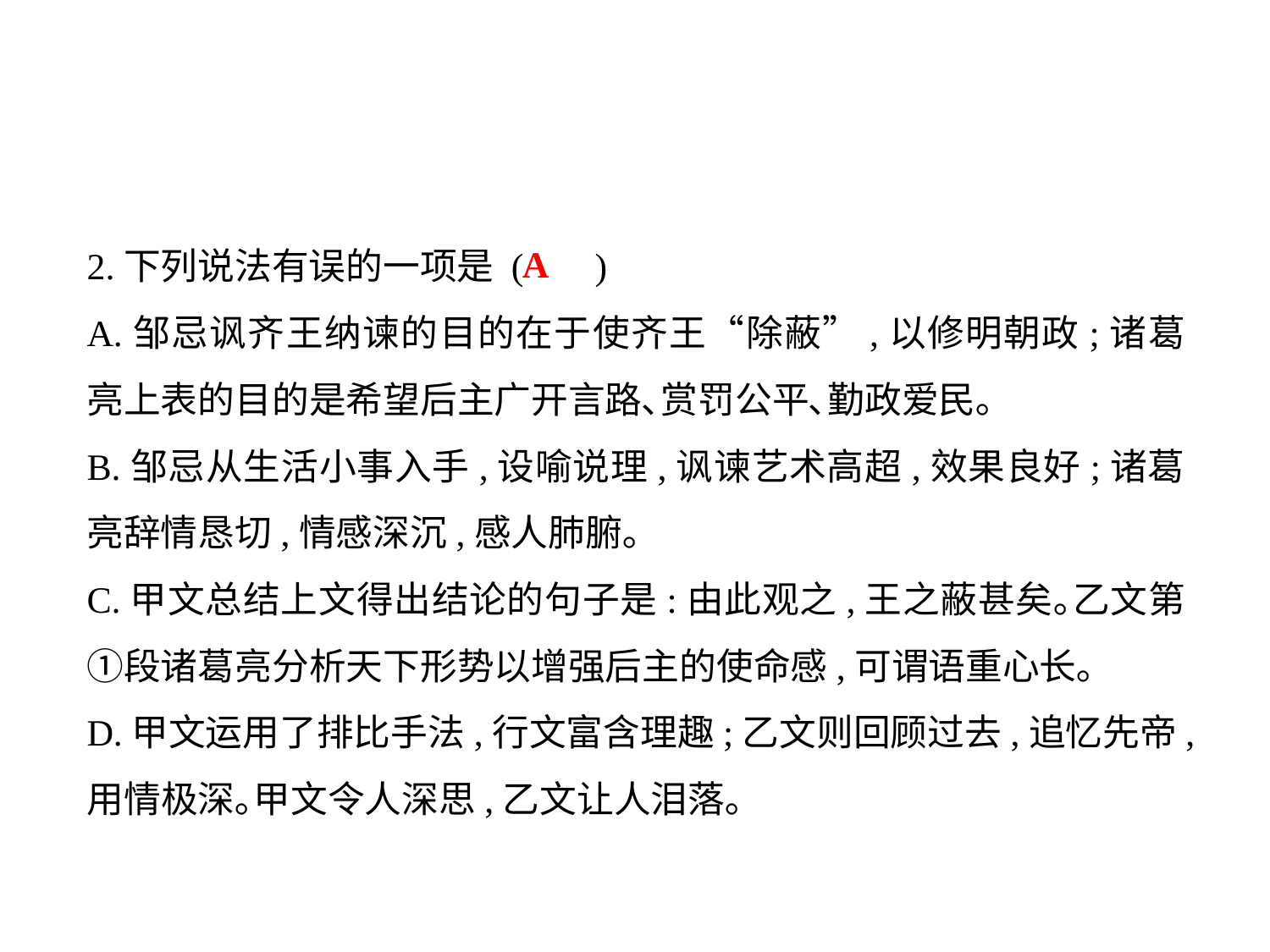

2.下列说法有误的一项是 (	)
A.邹忌讽齐王纳谏的目的在于使齐王“除蔽”,以修明朝政;诸葛亮上表的目的是希望后主广开言路､赏罚公平､勤政爱民｡
B.邹忌从生活小事入手,设喻说理,讽谏艺术高超,效果良好;诸葛亮辞情恳切,情感深沉,感人肺腑｡
C.甲文总结上文得出结论的句子是:由此观之,王之蔽甚矣｡乙文第①段诸葛亮分析天下形势以增强后主的使命感,可谓语重心长｡
D.甲文运用了排比手法,行文富含理趣;乙文则回顾过去,追忆先帝,用情极深｡甲文令人深思,乙文让人泪落｡
A